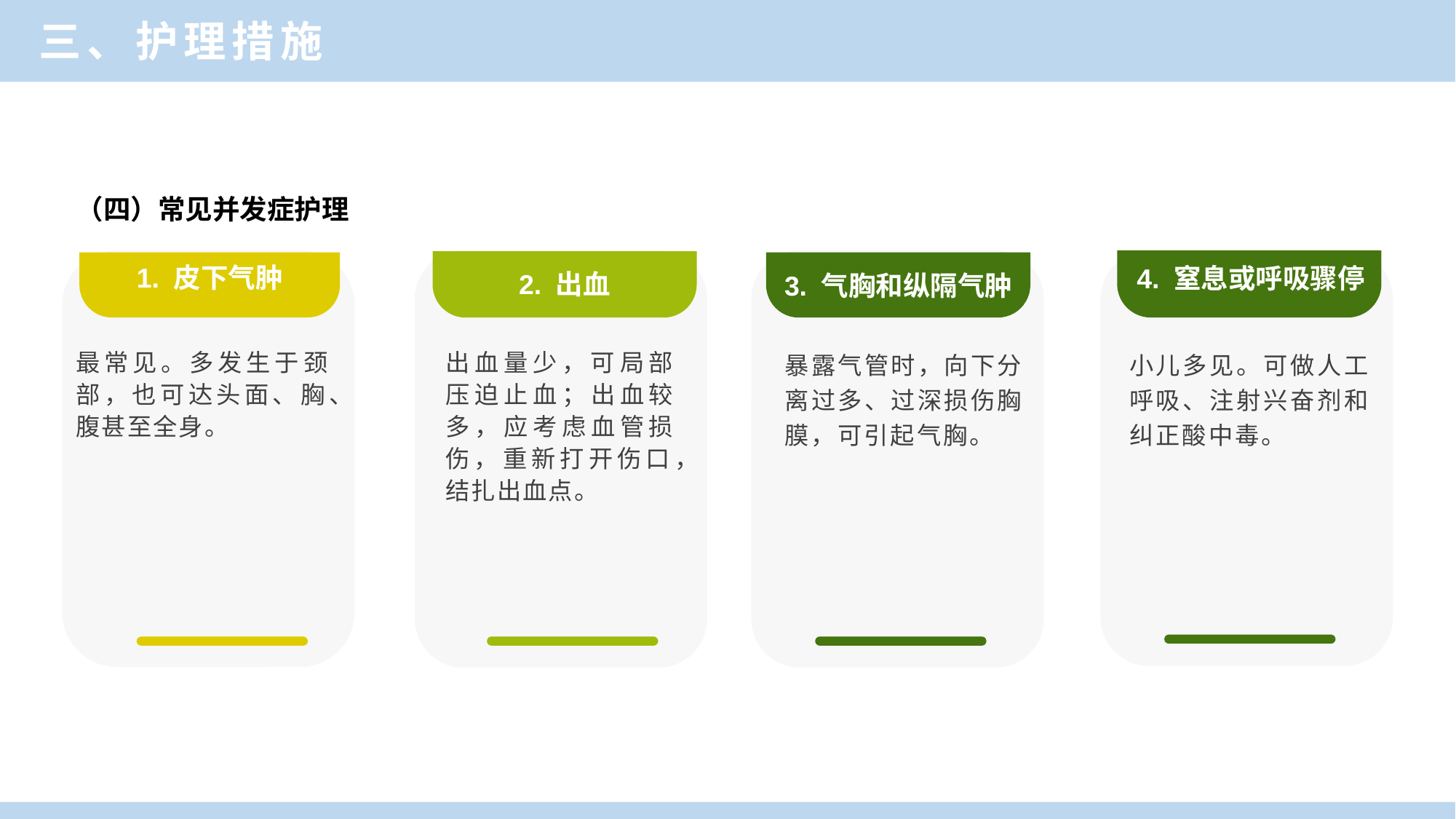

三、护理措施
（四）常见并发症护理

1. 皮下气肿
4. 窒息或呼吸骤停
2. 出血
3. 气胸和纵隔气肿
最常见。多发生于颈部，也可达头面、胸、腹甚至全身。
出血量少，可局部压迫止血；出血较多，应考虑血管损伤，重新打开伤口，结扎出血点。
暴露气管时，向下分离过多、过深损伤胸膜，可引起气胸。
小儿多见。可做人工呼吸、注射兴奋剂和纠正酸中毒。